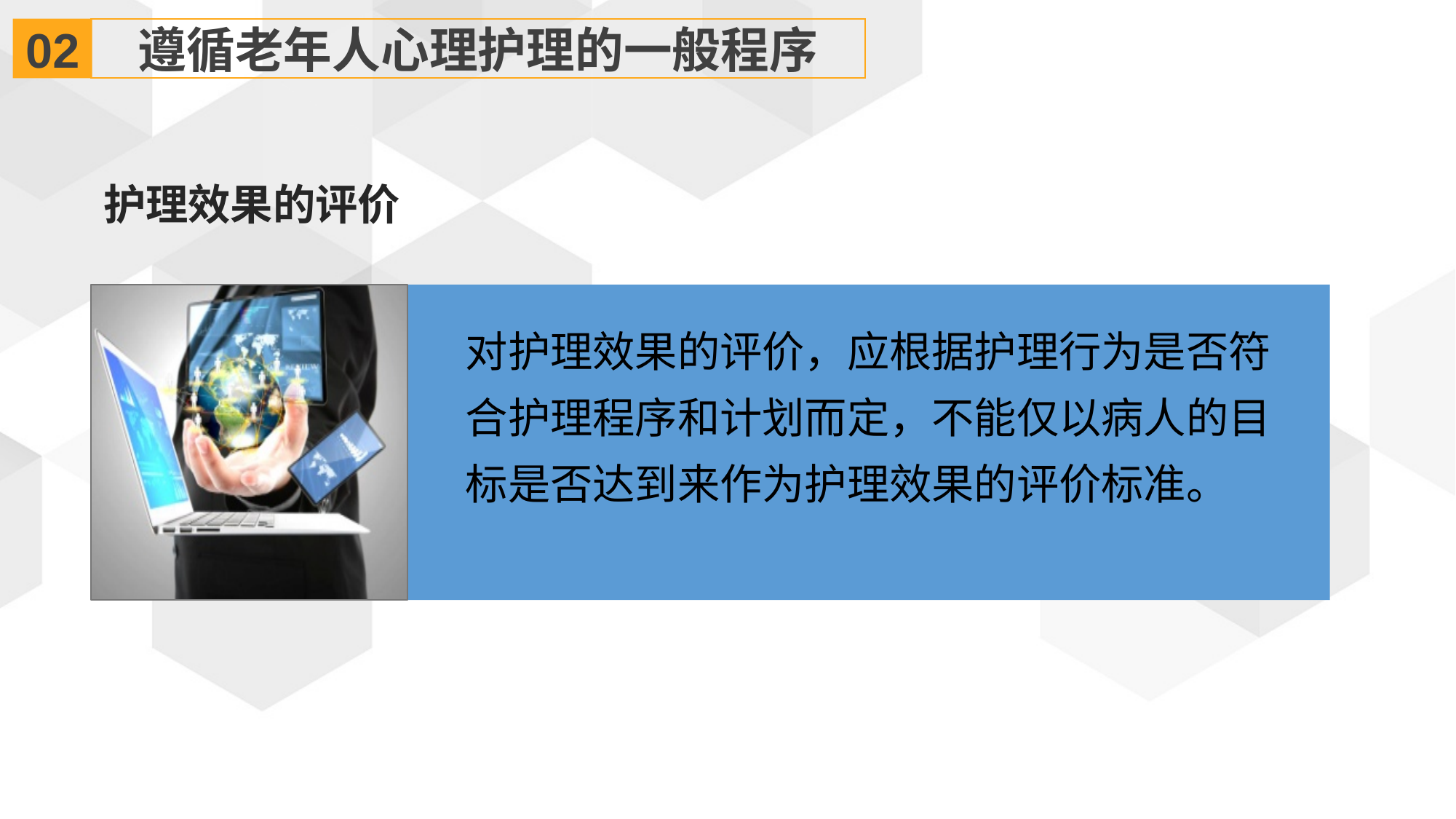

02
遵循老年人心理护理的一般程序
护理效果的评价

对护理效果的评价，应根据护理行为是否符合护理程序和计划而定，不能仅以病人的目标是否达到来作为护理效果的评价标准。